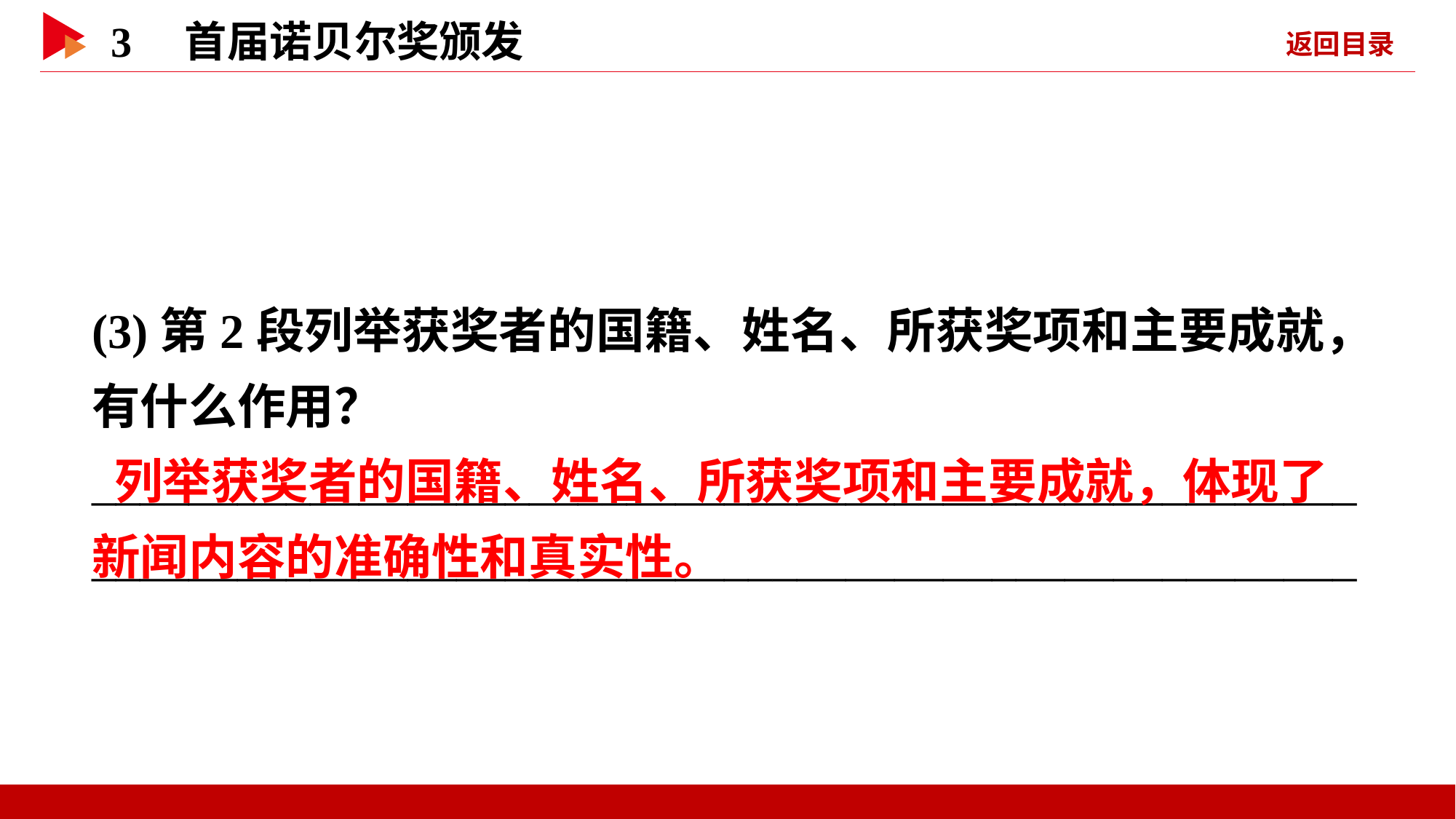

(3)第2段列举获奖者的国籍、姓名、所获奖项和主要成就，有什么作用？
________________________________________________________________________________________________________
 列举获奖者的国籍、姓名、所获奖项和主要成就，体现了新闻内容的准确性和真实性。